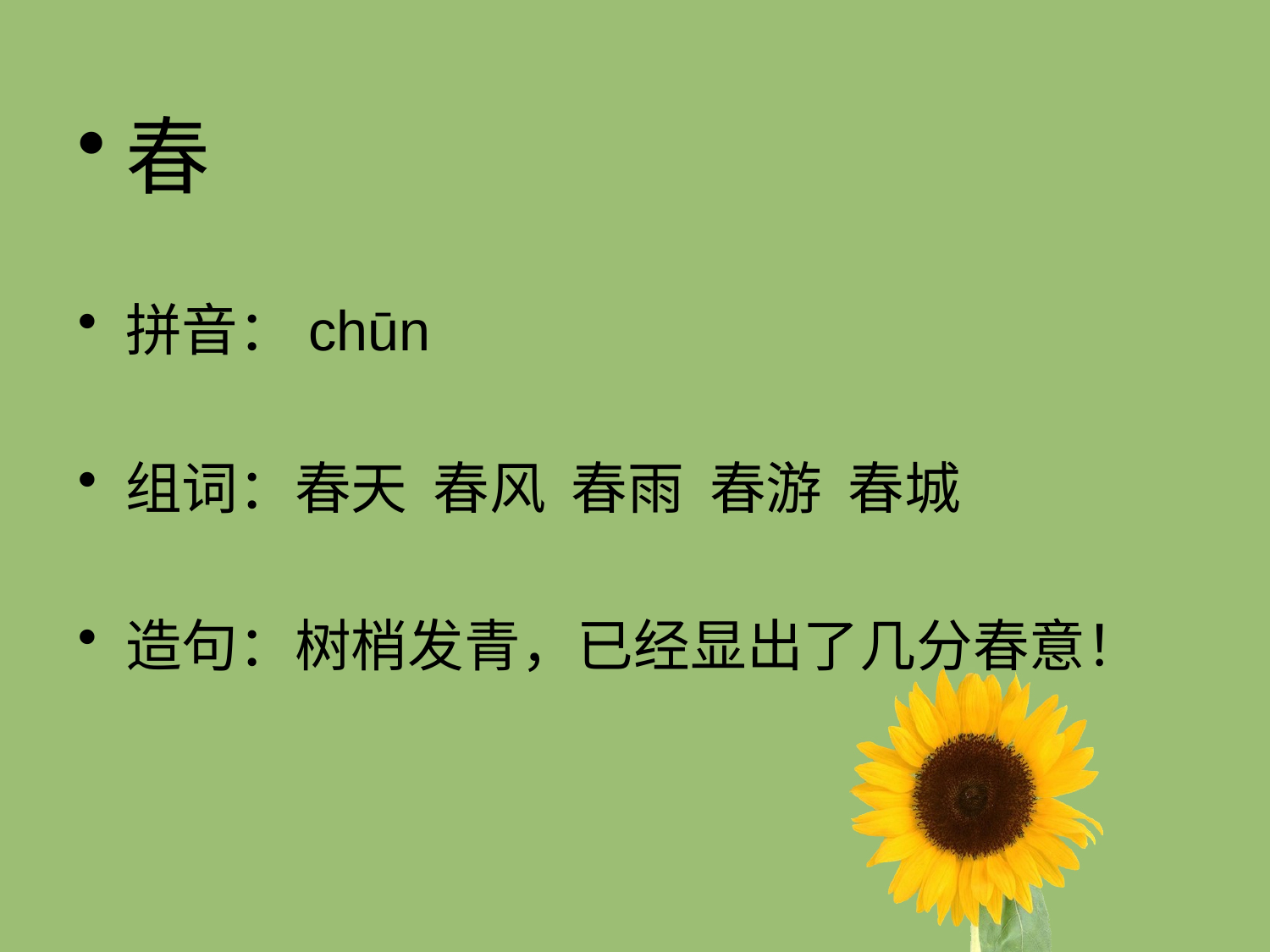

#
春

拼音：chūn

组词：春天  春风  春雨  春游  春城

造句：树梢发青，已经显出了几分春意！